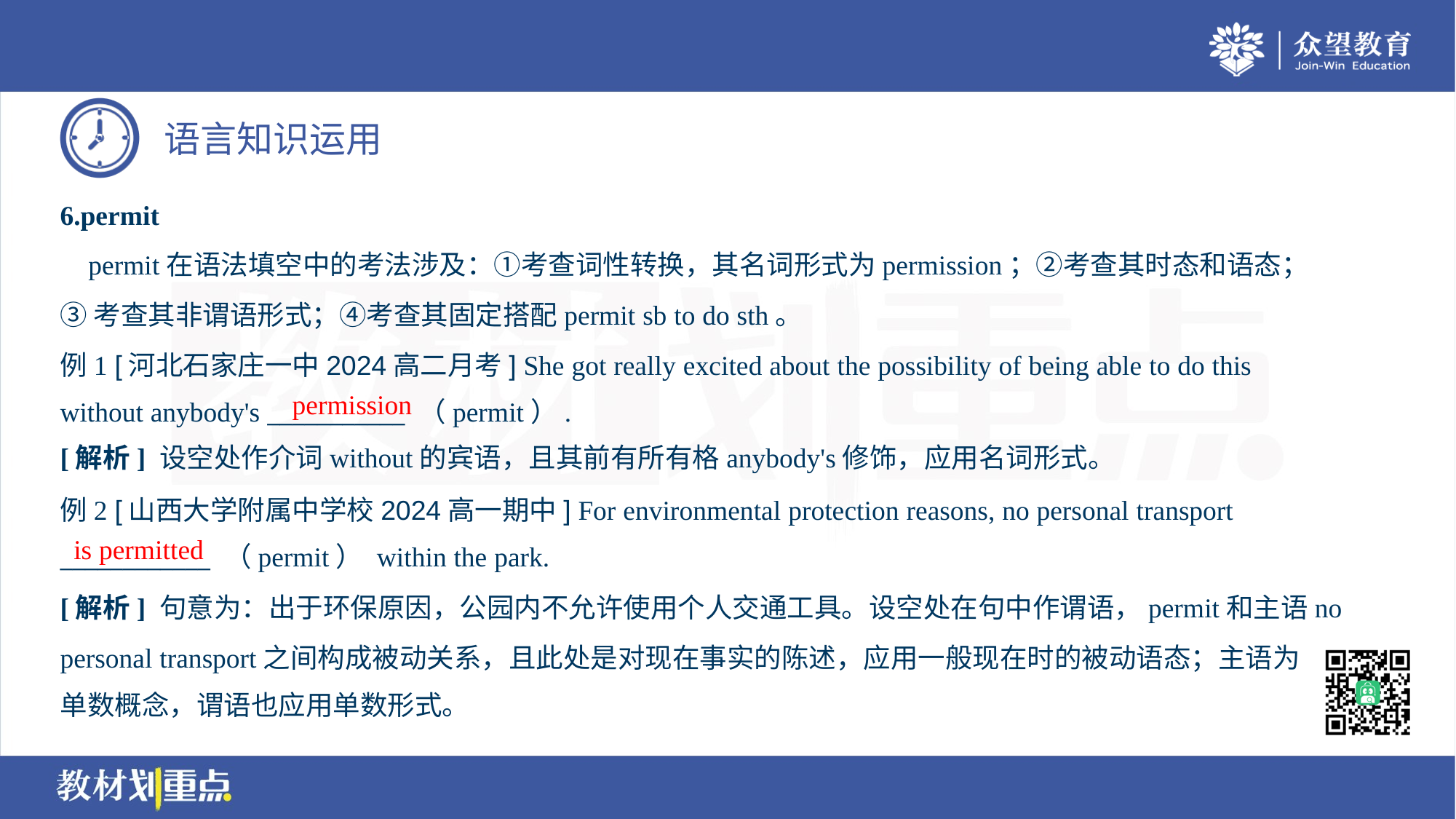

6.permit
    permit在语法填空中的考法涉及：①考查词性转换，其名词形式为permission；②考查其时态和语态；
③考查其非谓语形式；④考查其固定搭配permit sb to do sth。
例1 [河北石家庄一中2024高二月考] She got really excited about the possibility of being able to do this
without anybody's ___________ （permit）.
permission
[解析] 设空处作介词without的宾语，且其前有所有格anybody's修饰，应用名词形式。
例2 [山西大学附属中学校2024高一期中] For environmental protection reasons, no personal transport
____________ （permit） within the park.
is permitted
[解析] 句意为：出于环保原因，公园内不允许使用个人交通工具。设空处在句中作谓语，permit和主语no
personal transport之间构成被动关系，且此处是对现在事实的陈述，应用一般现在时的被动语态；主语为
单数概念，谓语也应用单数形式。